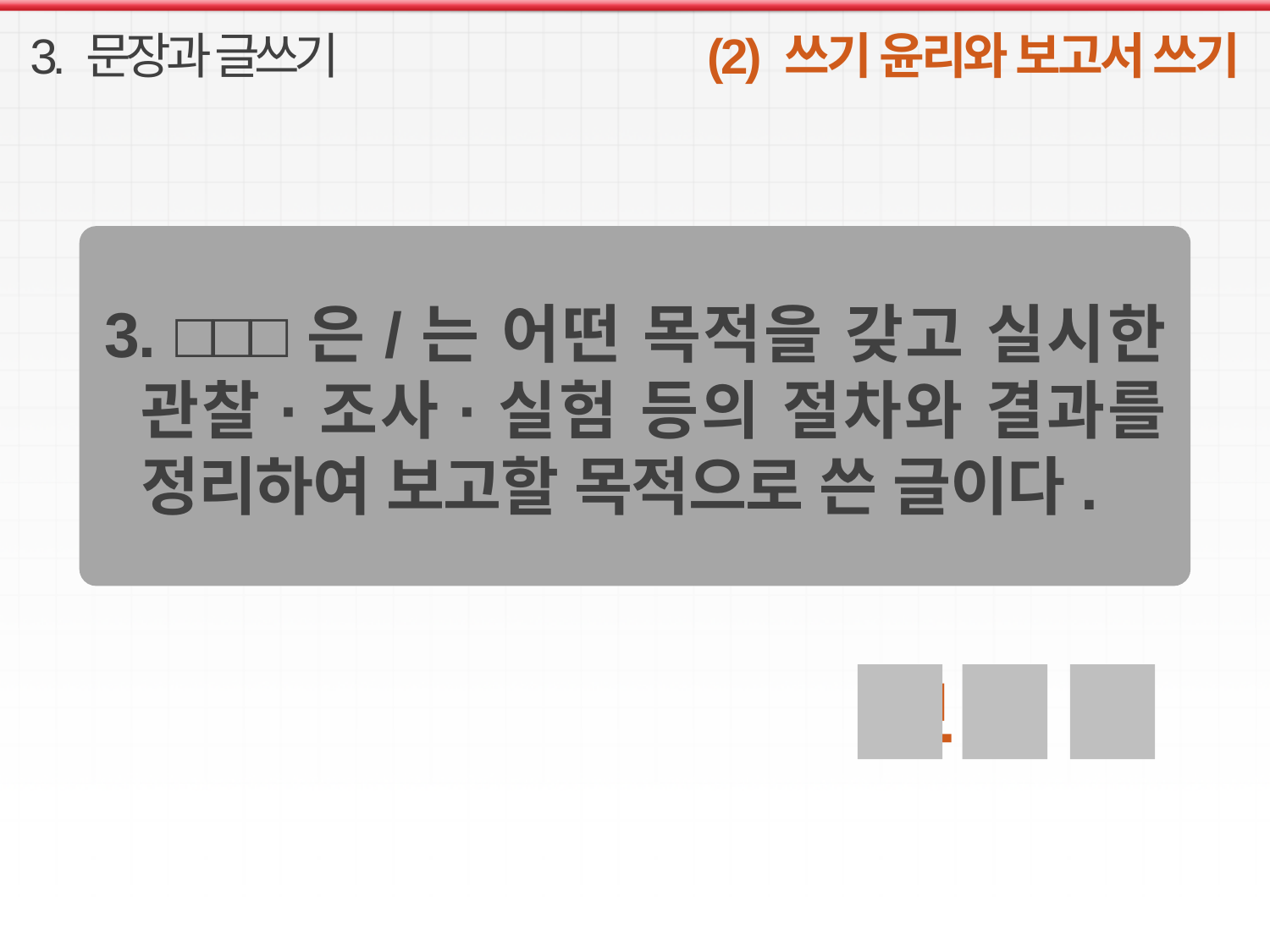

3. 문장과 글쓰기
(2) 쓰기 윤리와 보고서 쓰기

3. □□□은/는 어떤 목적을 갖고 실시한 관찰·조사·실험 등의 절차와 결과를 정리하여 보고할 목적으로 쓴 글이다.

보 고 서